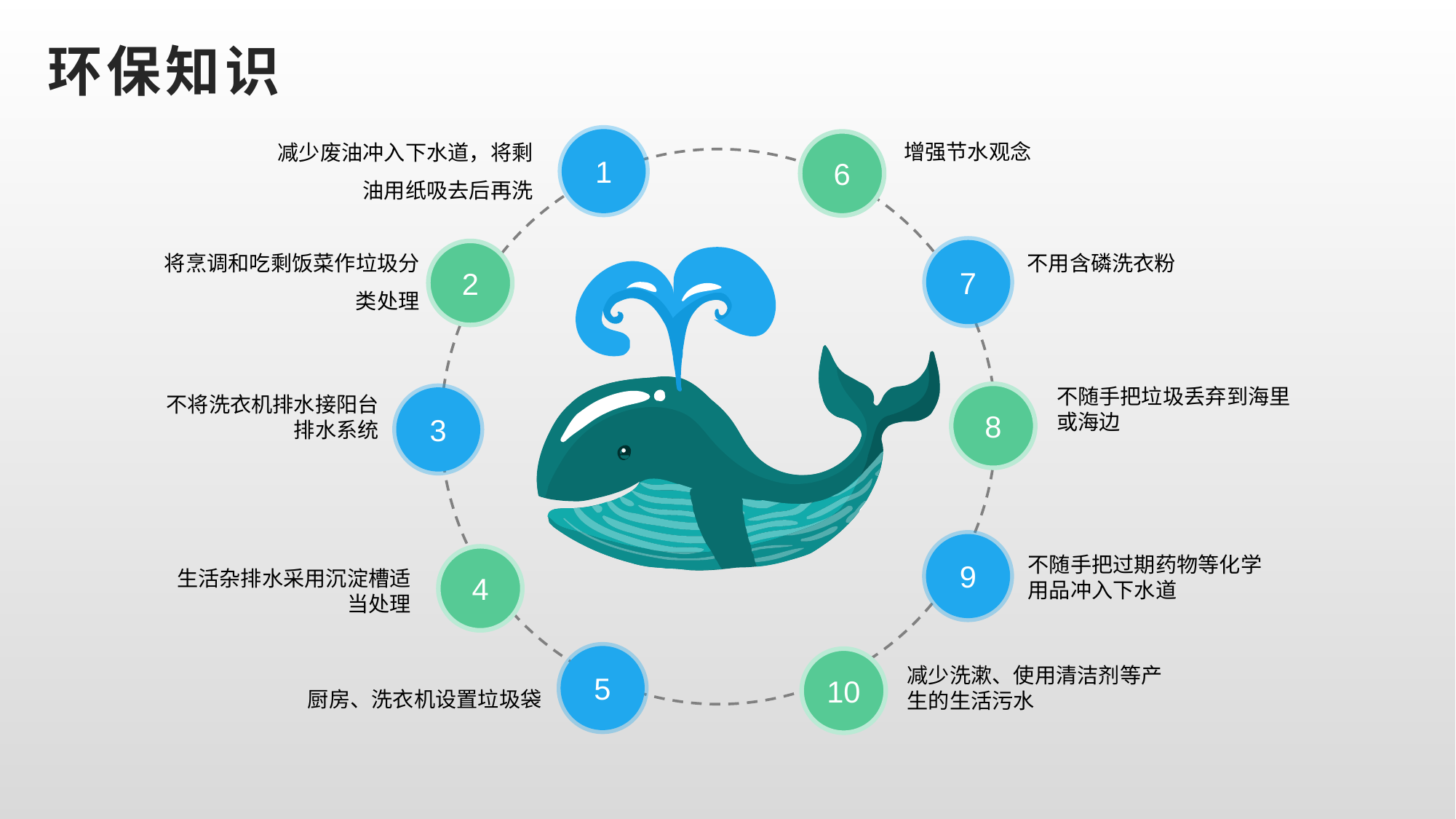

# 环保知识
减少废油冲入下水道，将剩油用纸吸去后再洗
1
6
增强节水观念

将烹调和吃剩饭菜作垃圾分类处理
7
2

不用含磷洗衣粉

不随手把垃圾丢弃到海里或海边
8
3
不将洗衣机排水接阳台排水系统

9
不随手把过期药物等化学用品冲入下水道
4
生活杂排水采用沉淀槽适当处理
5
10
减少洗漱、使用清洁剂等产生的生活污水
厨房、洗衣机设置垃圾袋